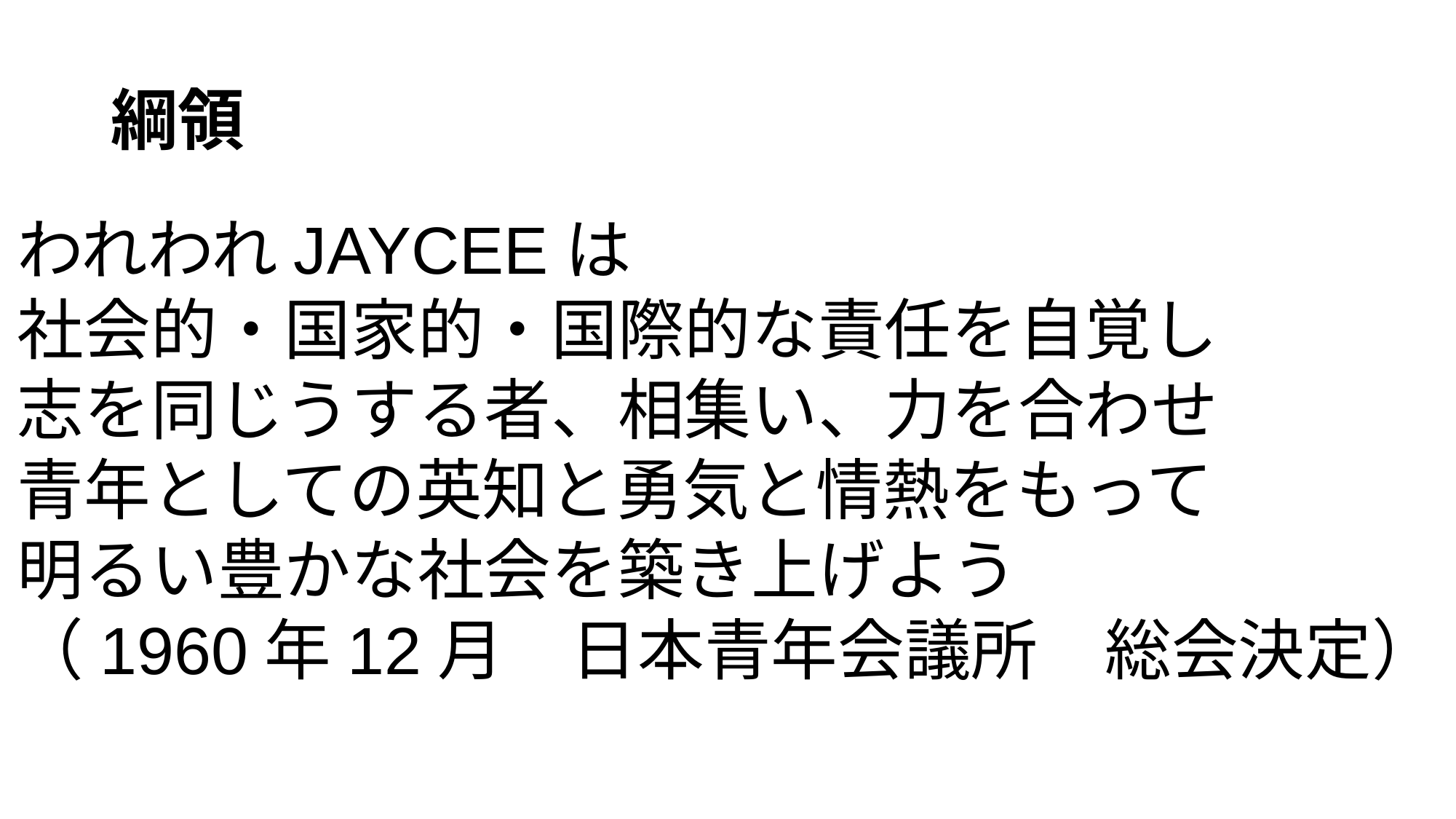

# 綱領
われわれJAYCEEは
社会的・国家的・国際的な責任を自覚し
志を同じうする者、相集い、力を合わせ
青年としての英知と勇気と情熱をもって
明るい豊かな社会を築き上げよう
（1960年12月　日本青年会議所　総会決定）